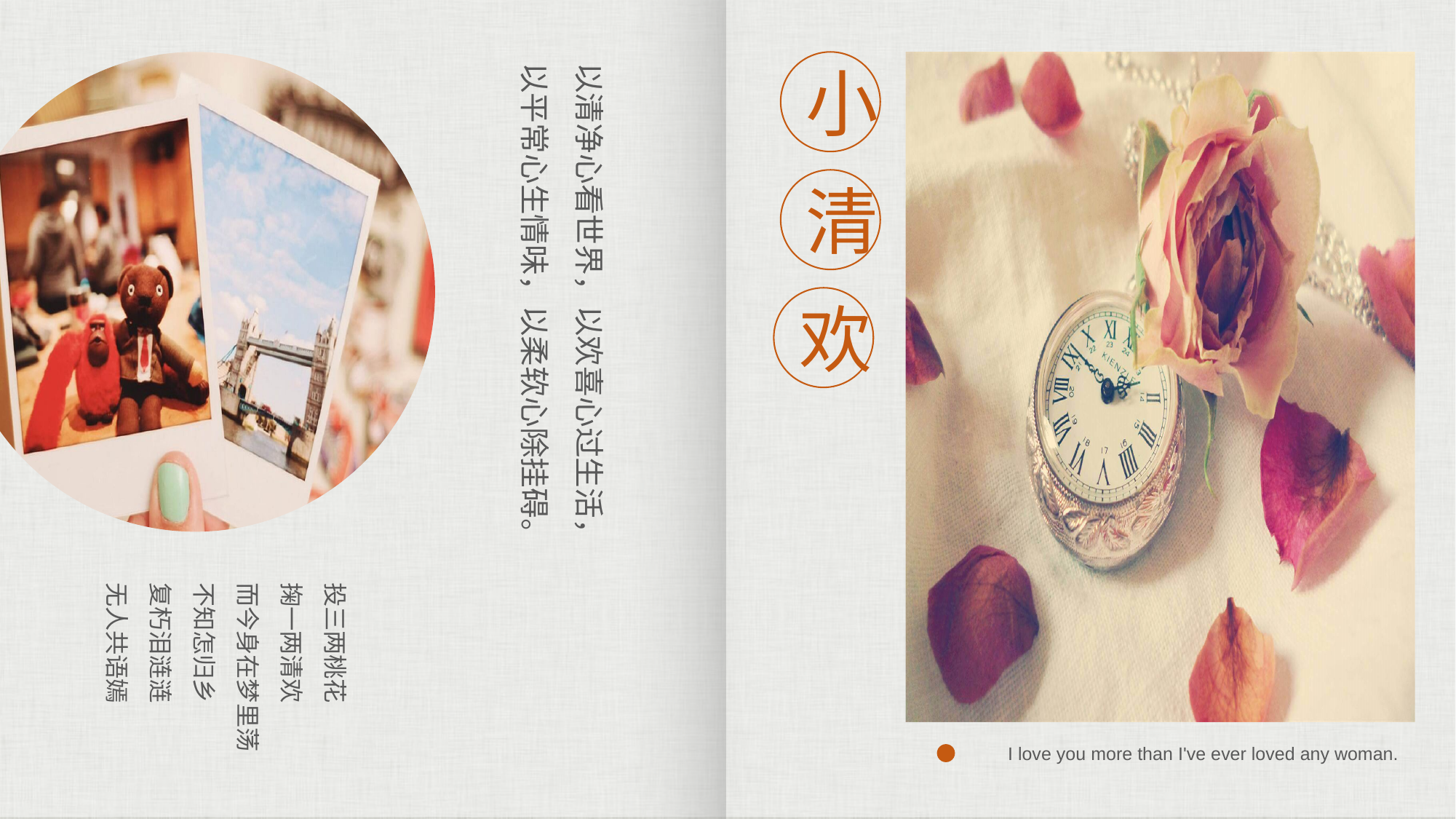

小

以清净心看世界，以欢喜心过生活，
以平常心生情味，以柔软心除挂碍。
清
欢
投三两桃花
掬一两清欢
而今身在梦里荡
不知怎归乡
复朽泪涟涟
无人共语嫣
I love you more than I've ever loved any woman.